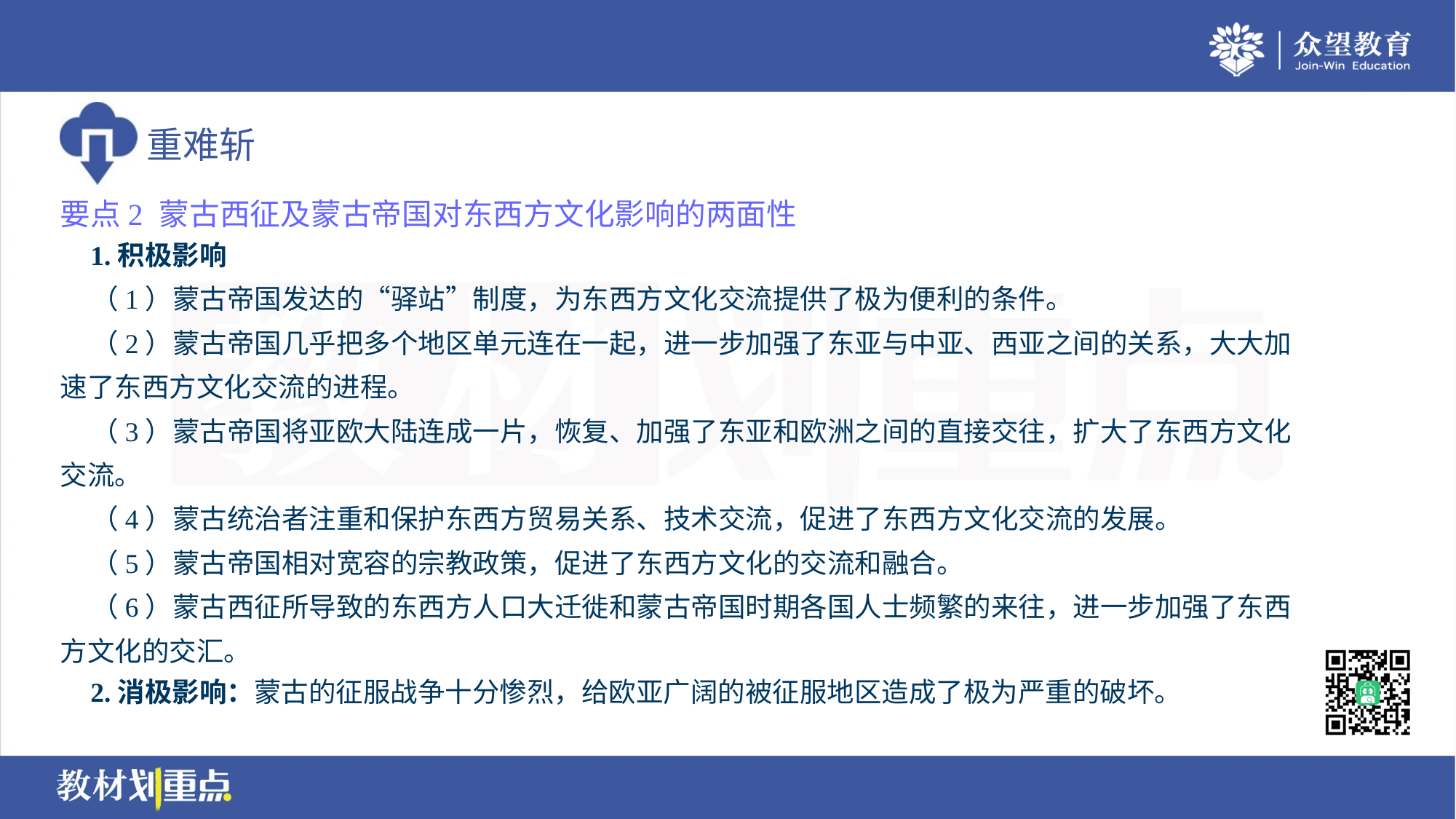

要点2 蒙古西征及蒙古帝国对东西方文化影响的两面性
    1.积极影响
    （1）蒙古帝国发达的“驿站”制度，为东西方文化交流提供了极为便利的条件。
    （2）蒙古帝国几乎把多个地区单元连在一起，进一步加强了东亚与中亚、西亚之间的关系，大大加
速了东西方文化交流的进程。
    （3）蒙古帝国将亚欧大陆连成一片，恢复、加强了东亚和欧洲之间的直接交往，扩大了东西方文化
交流。
    （4）蒙古统治者注重和保护东西方贸易关系、技术交流，促进了东西方文化交流的发展。
    （5）蒙古帝国相对宽容的宗教政策，促进了东西方文化的交流和融合。
    （6）蒙古西征所导致的东西方人口大迁徙和蒙古帝国时期各国人士频繁的来往，进一步加强了东西
方文化的交汇。
    2.消极影响：蒙古的征服战争十分惨烈，给欧亚广阔的被征服地区造成了极为严重的破坏。